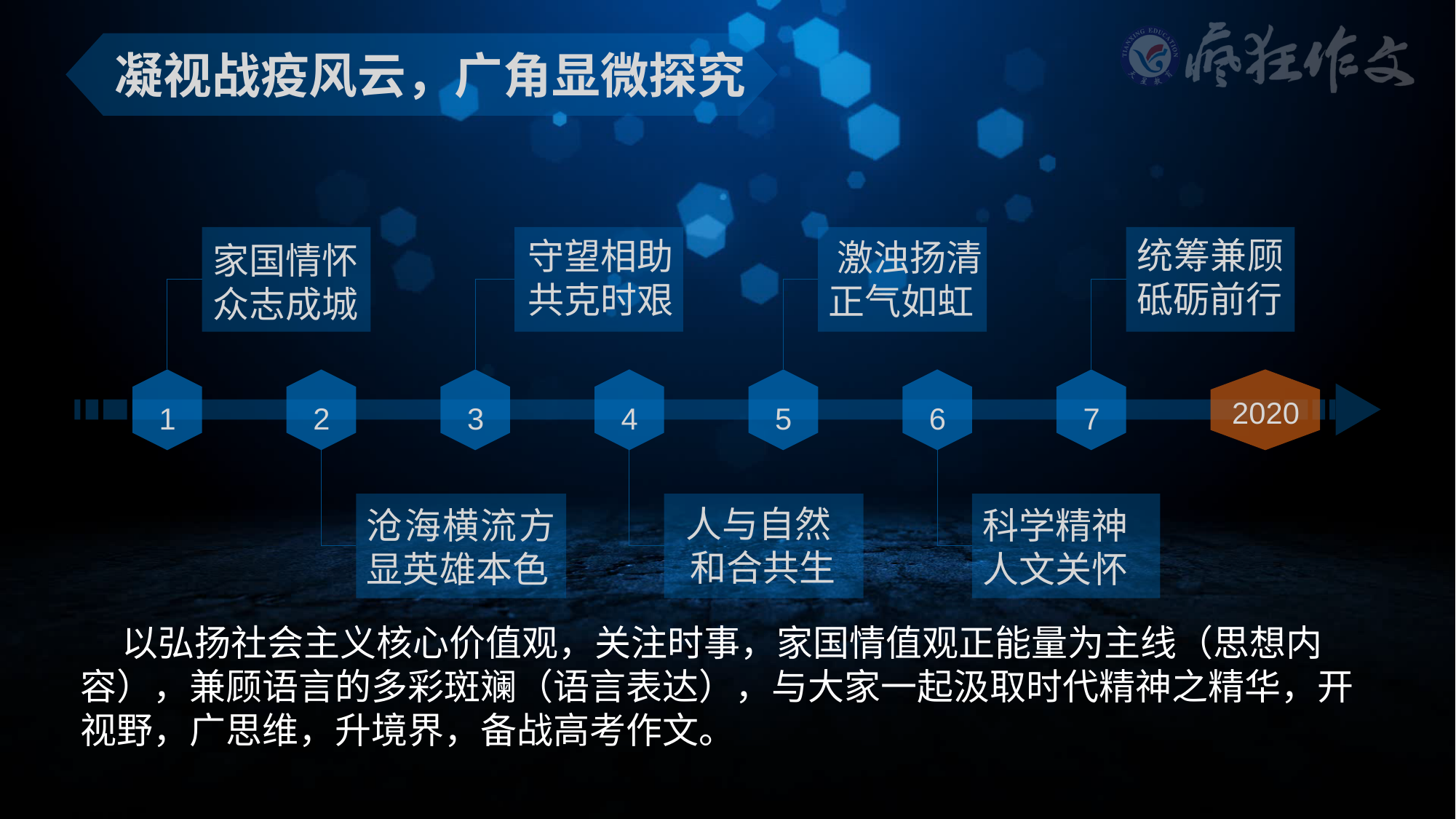

凝视战疫风云，广角显微探究

家国情怀
众志成城

守望相助
共克时艰

 激浊扬清
正气如虹

统筹兼顾砥砺前行

1

2

3

4

5

6

7

2020

沧海横流方显英雄本色

 人与自然
 和合共生

科学精神
人文关怀
    以弘扬社会主义核心价值观，关注时事，家国情值观正能量为主线（思想内容），兼顾语言的多彩斑斓（语言表达），与大家一起汲取时代精神之精华，开视野，广思维，升境界，备战高考作文。